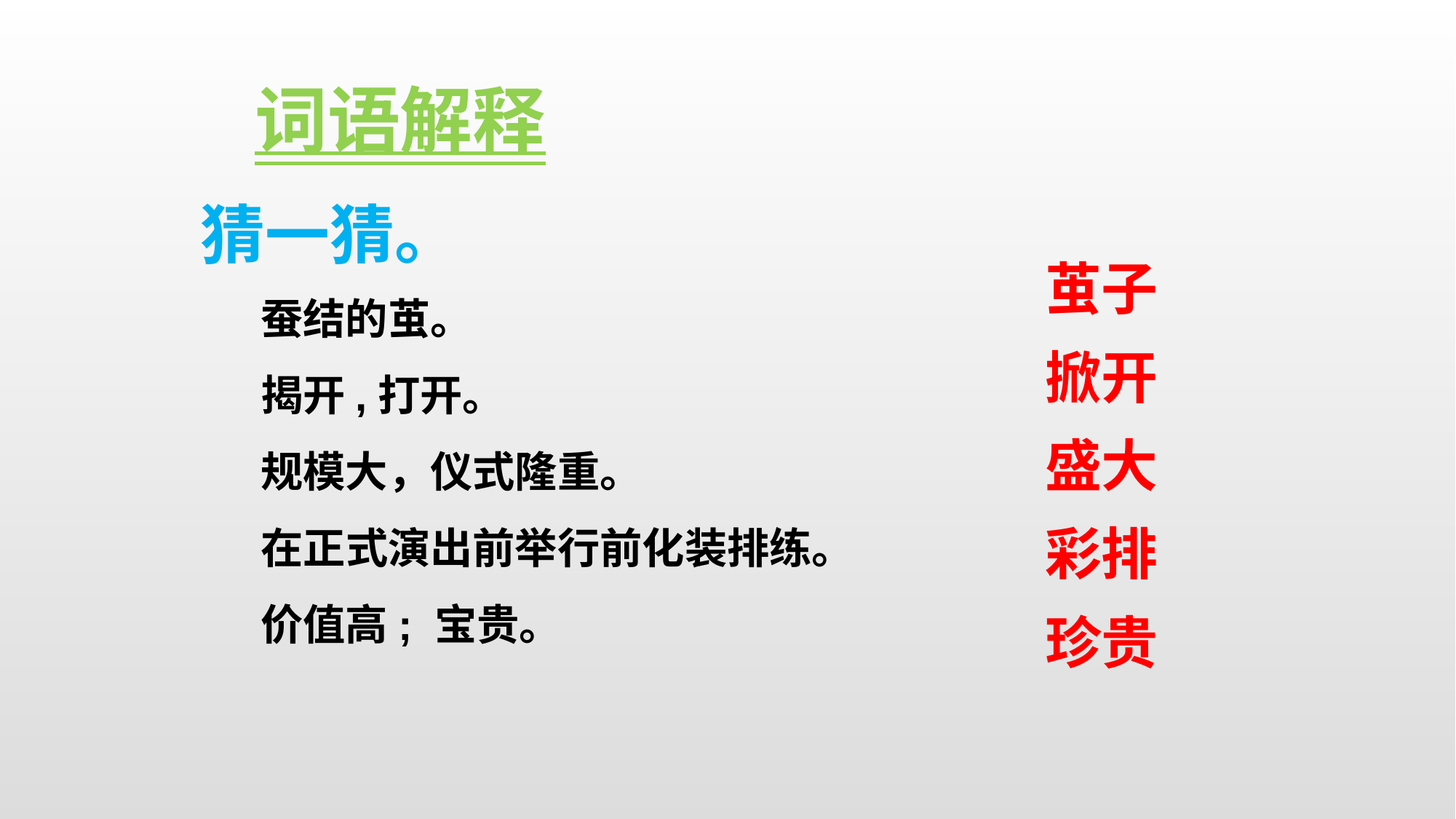

词语解释

猜一猜。
茧子
掀开
盛大
彩排
珍贵
蚕结的茧。
揭开,打开。
规模大，仪式隆重。
在正式演出前举行前化装排练。
价值高; 宝贵。